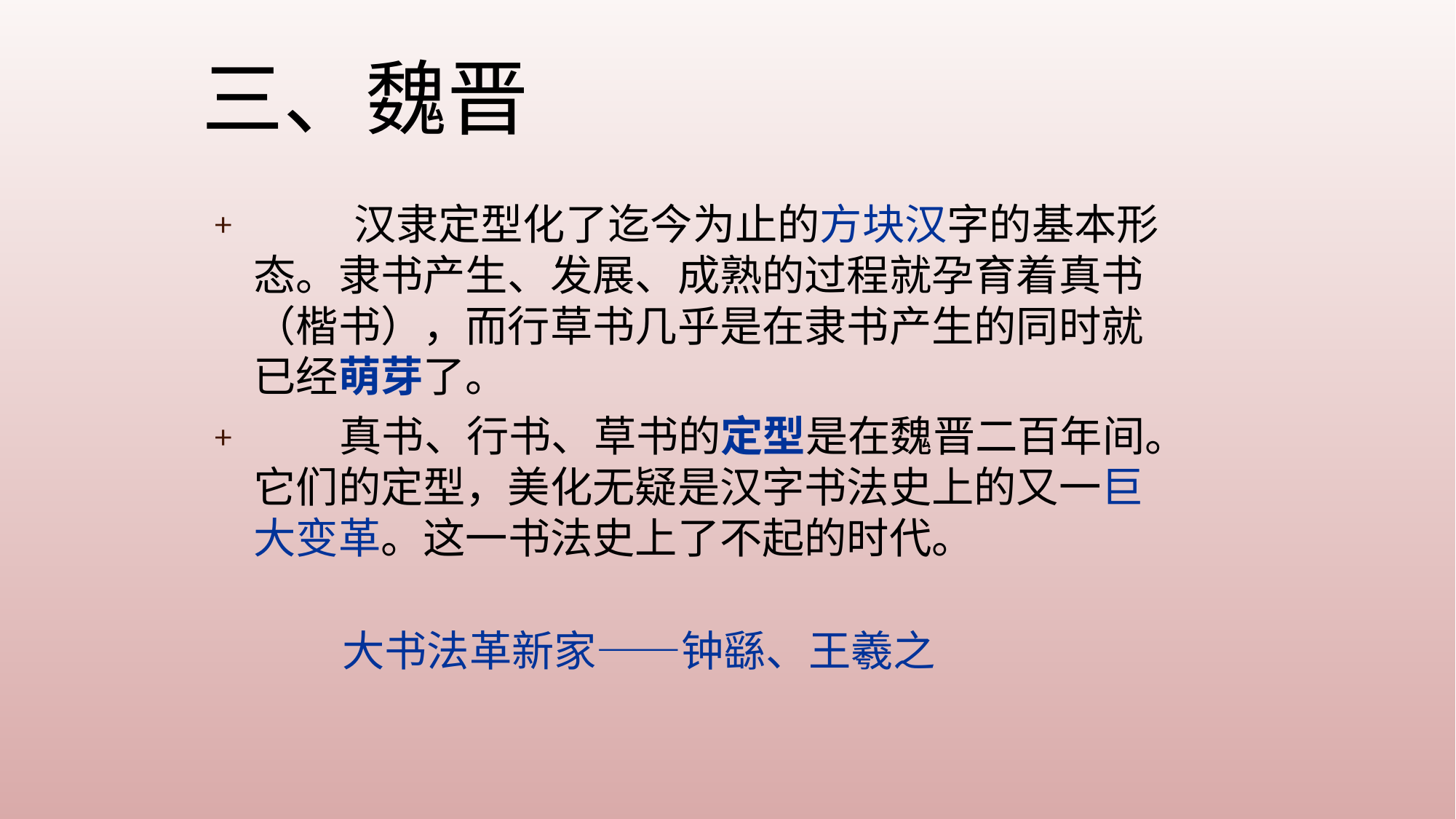

三、魏晋
        汉隶定型化了迄今为止的方块汉字的基本形态。隶书产生、发展、成熟的过程就孕育着真书（楷书），而行草书几乎是在隶书产生的同时就已经萌芽了。
        真书、行书、草书的定型是在魏晋二百年间。它们的定型，美化无疑是汉字书法史上的又一巨大变革。这一书法史上了不起的时代。
大书法革新家——钟繇、王羲之